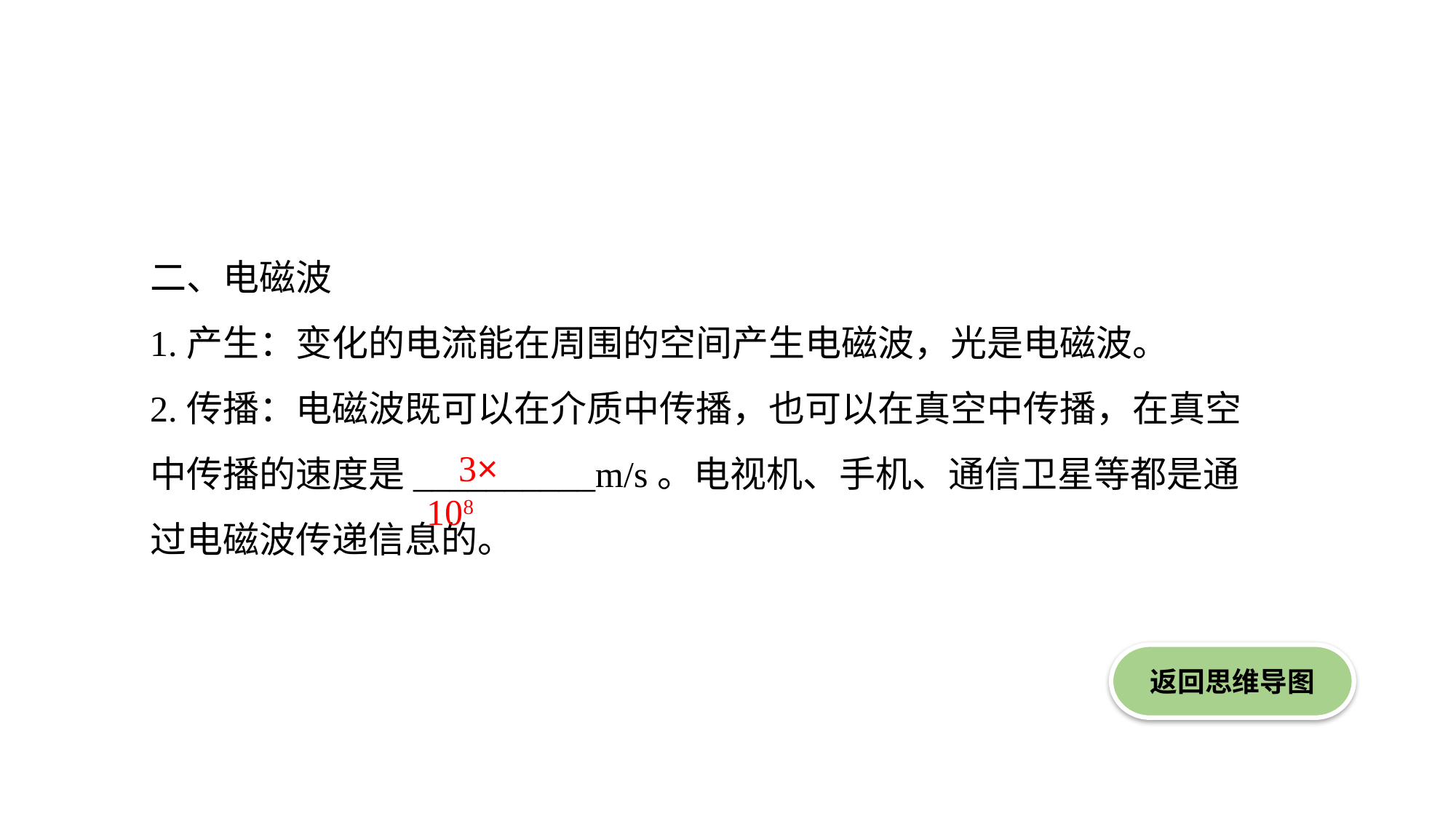

二、电磁波
1.产生：变化的电流能在周围的空间产生电磁波，光是电磁波。
2.传播：电磁波既可以在介质中传播，也可以在真空中传播，在真空中传播的速度是__________m/s。电视机、手机、通信卫星等都是通过电磁波传递信息的。
3×108
返回思维导图